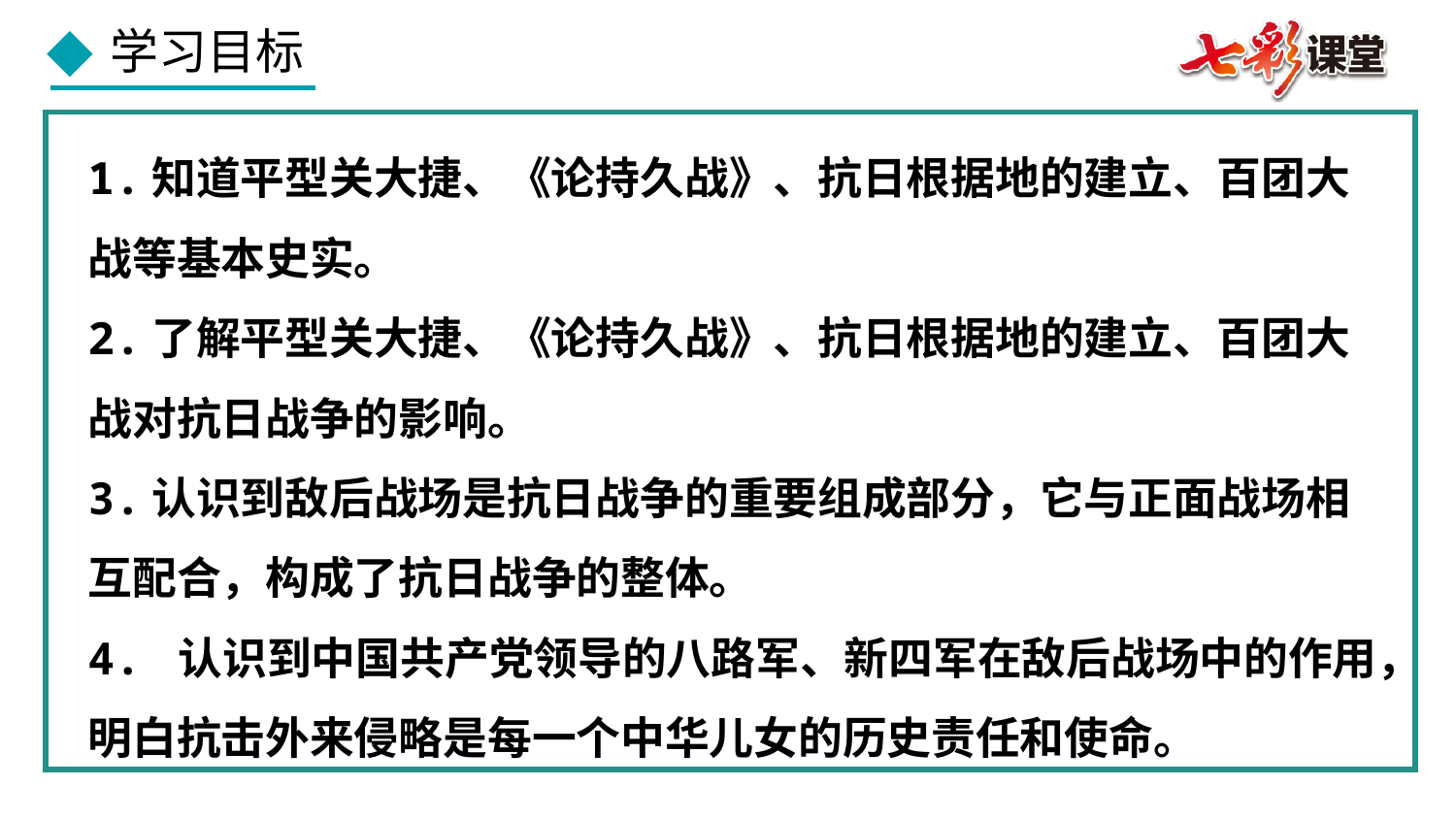

1.知道平型关大捷、《论持久战》、抗日根据地的建立、百团大战等基本史实。
2.了解平型关大捷、《论持久战》、抗日根据地的建立、百团大战对抗日战争的影响。
3.认识到敌后战场是抗日战争的重要组成部分，它与正面战场相互配合，构成了抗日战争的整体。
4. 认识到中国共产党领导的八路军、新四军在敌后战场中的作用，明白抗击外来侵略是每一个中华儿女的历史责任和使命。